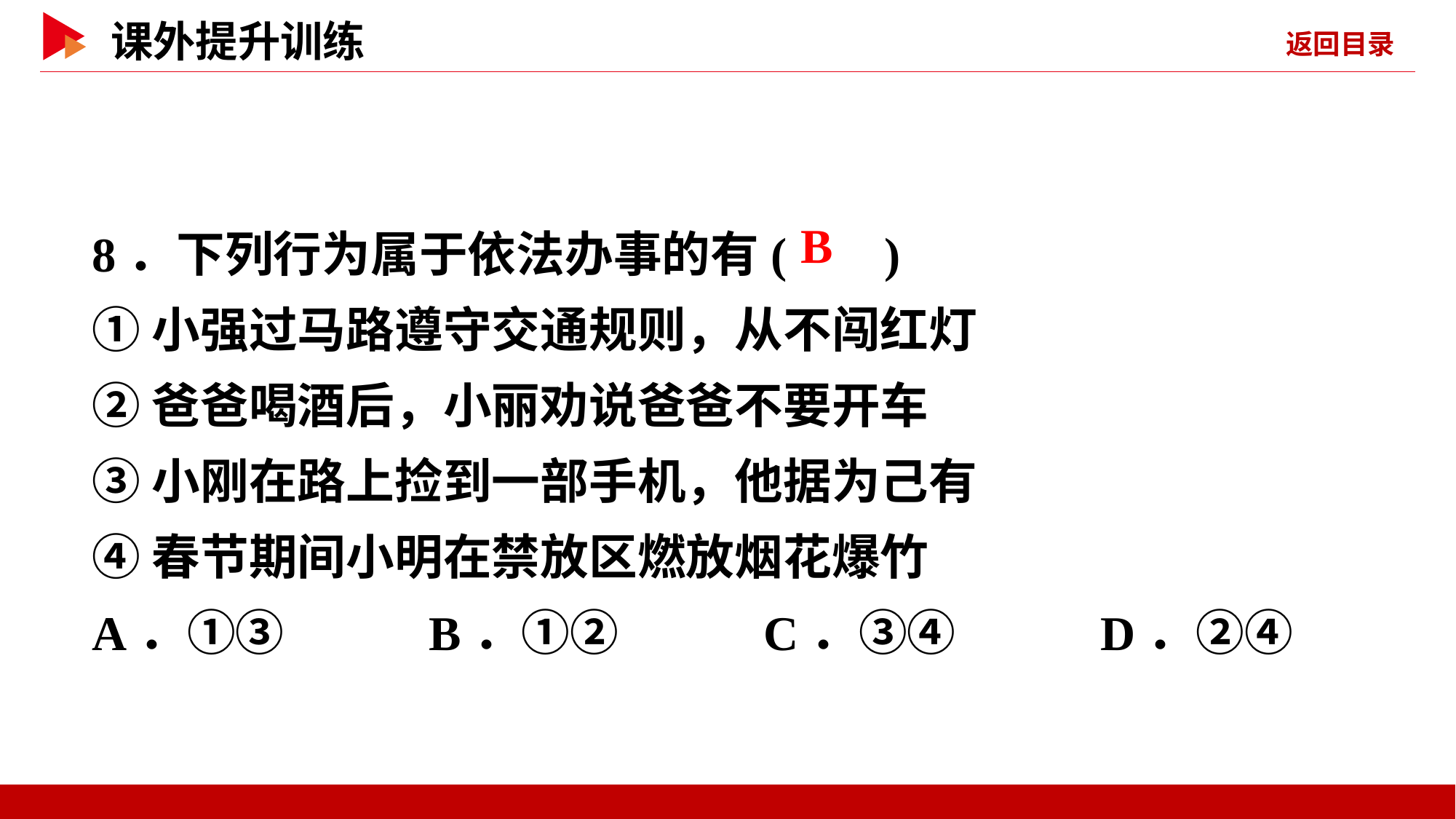

8．下列行为属于依法办事的有(        )
①小强过马路遵守交通规则，从不闯红灯
②爸爸喝酒后，小丽劝说爸爸不要开车
③小刚在路上捡到一部手机，他据为己有
④春节期间小明在禁放区燃放烟花爆竹
A．①③            B．①②            C．③④            D．②④
   B